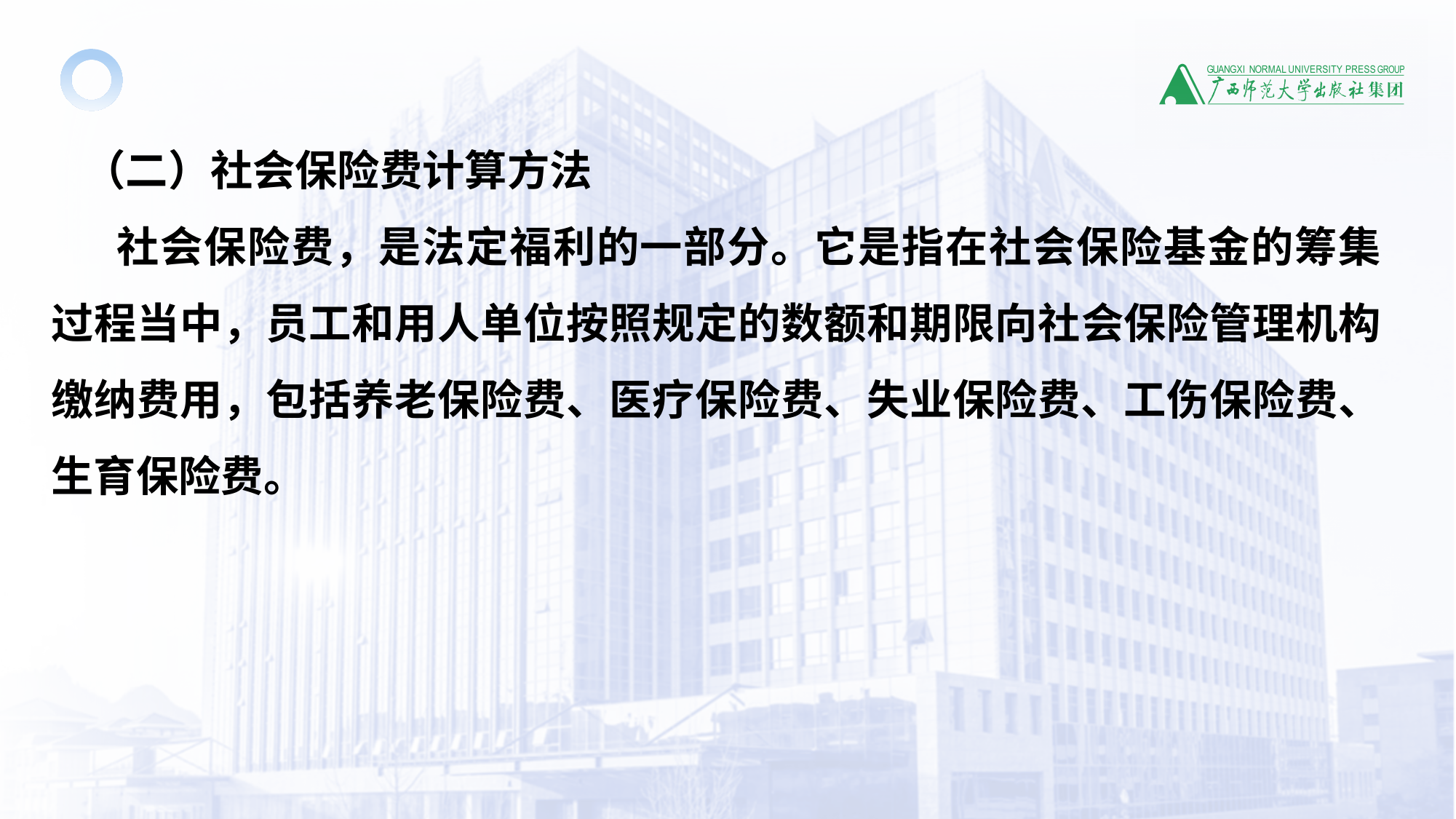

（二）社会保险费计算方法
  社会保险费，是法定福利的一部分。它是指在社会保险基金的筹集过程当中，员工和用人单位按照规定的数额和期限向社会保险管理机构缴纳费用，包括养老保险费、医疗保险费、失业保险费、工伤保险费、生育保险费。